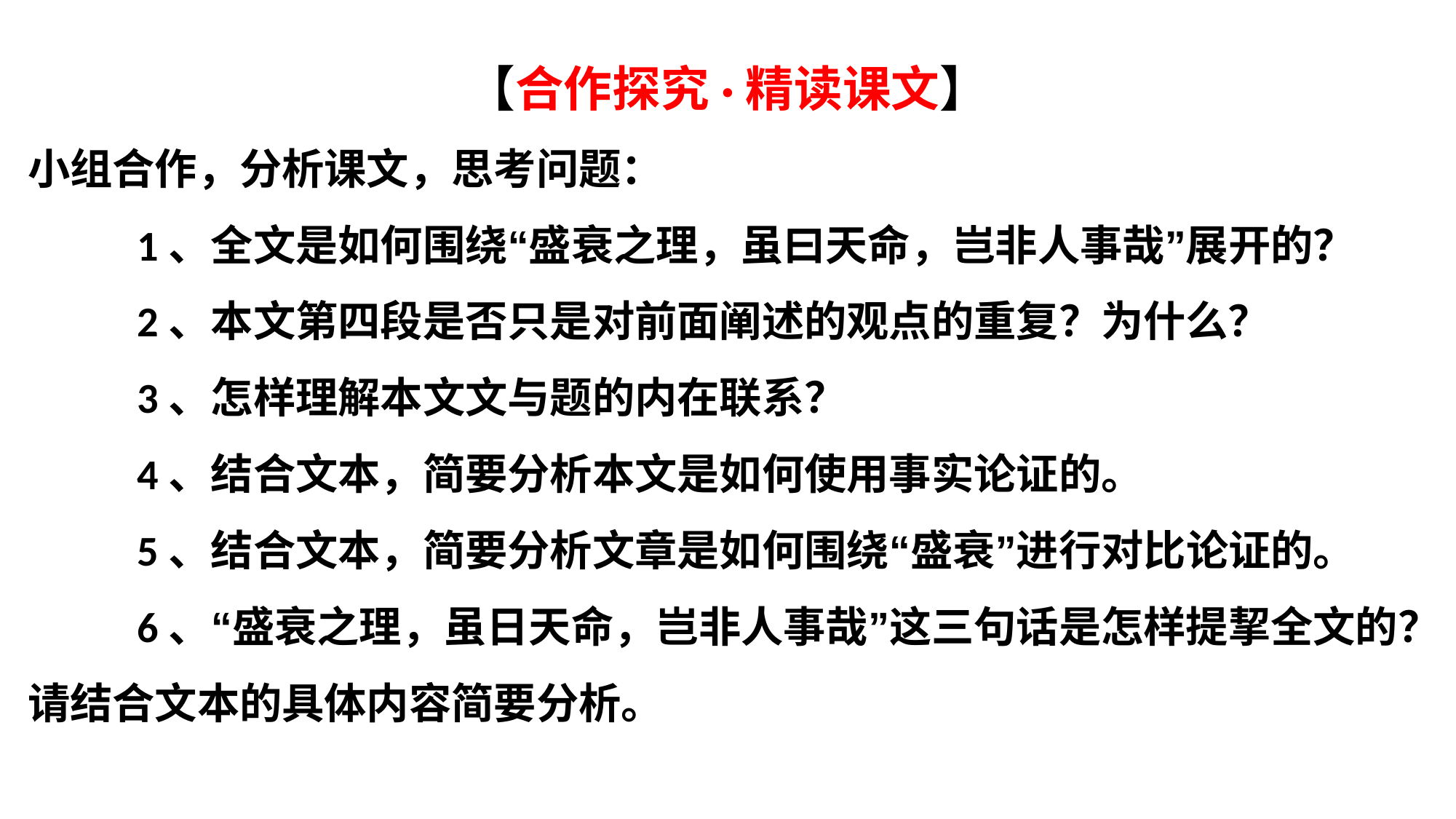

【合作探究·精读课文】
小组合作，分析课文，思考问题：
	1、全文是如何围绕“盛衰之理，虽曰天命，岂非人事哉”展开的？	2、本文第四段是否只是对前面阐述的观点的重复？为什么？
	3、怎样理解本文文与题的内在联系？
	4、结合文本，简要分析本文是如何使用事实论证的。
	5、结合文本，简要分析文章是如何围绕“盛衰”进行对比论证的。
	6、“盛衰之理，虽日天命，岂非人事哉”这三句话是怎样提挈全文的？请结合文本的具体内容简要分析。